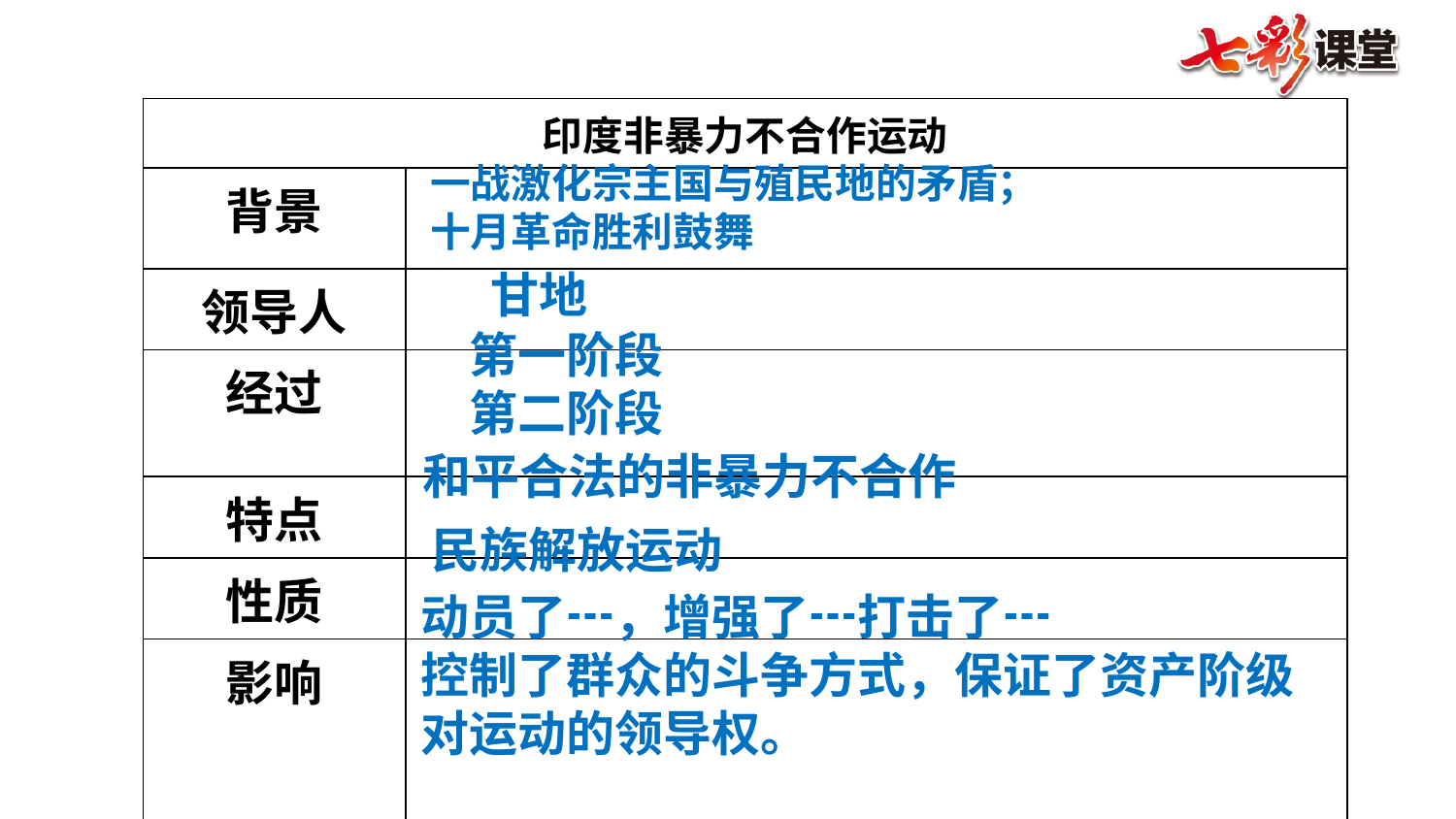

| 印度非暴力不合作运动 |  |
| --- | --- |
| 背景 |  |
| 领导人 |  |
| 经过 |  |
| 特点 |  |
| 性质 |  |
| 影响 |  |
一战激化宗主国与殖民地的矛盾；十月革命胜利鼓舞
甘地
第一阶段
第二阶段
和平合法的非暴力不合作
民族解放运动
动员了┅，增强了┅打击了┅
控制了群众的斗争方式，保证了资产阶级对运动的领导权。